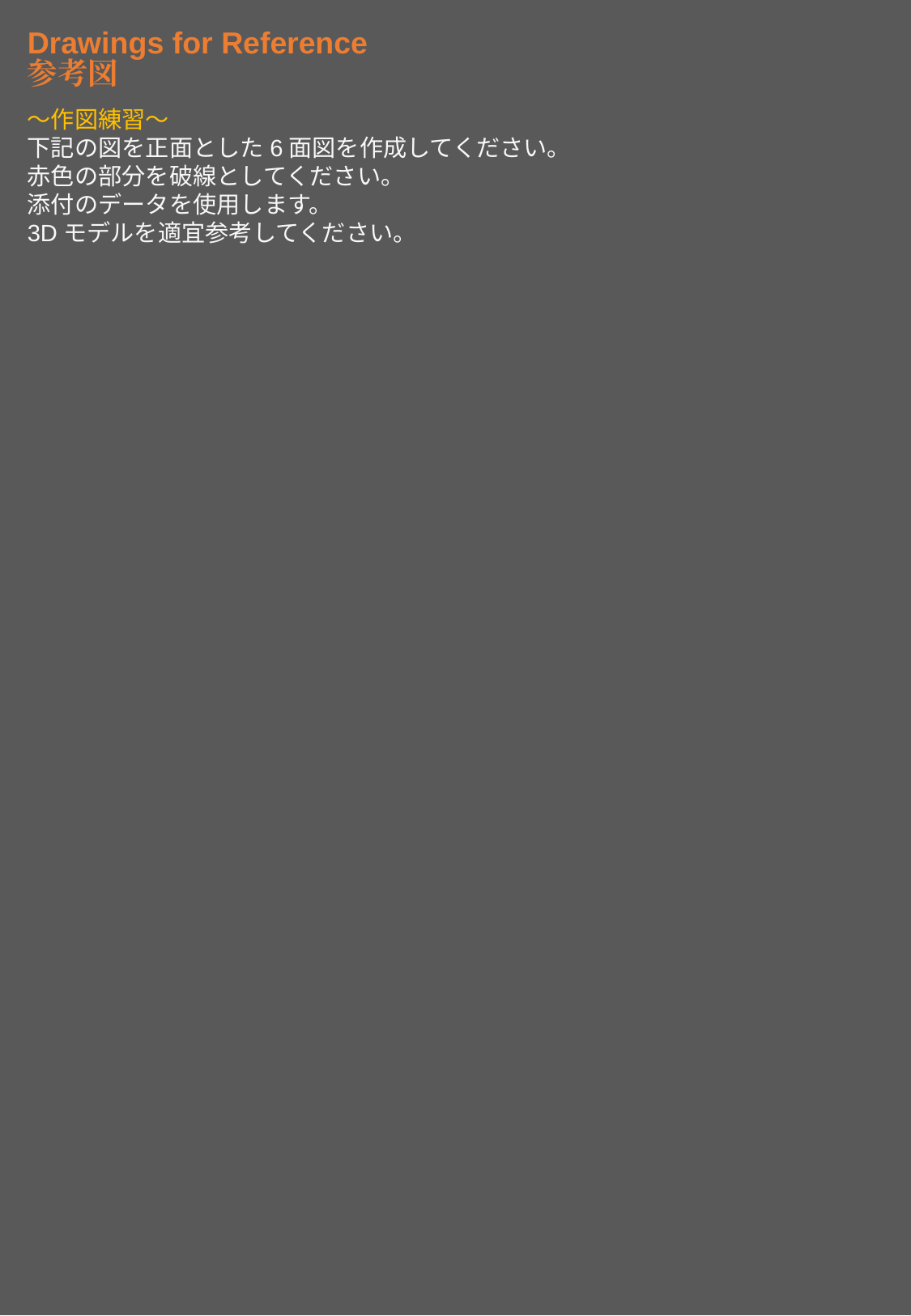

Drawings for Reference
参考図
～作図練習～
下記の図を正面とした6面図を作成してください。
赤色の部分を破線としてください。
添付のデータを使用します。
3Dモデルを適宜参考してください。